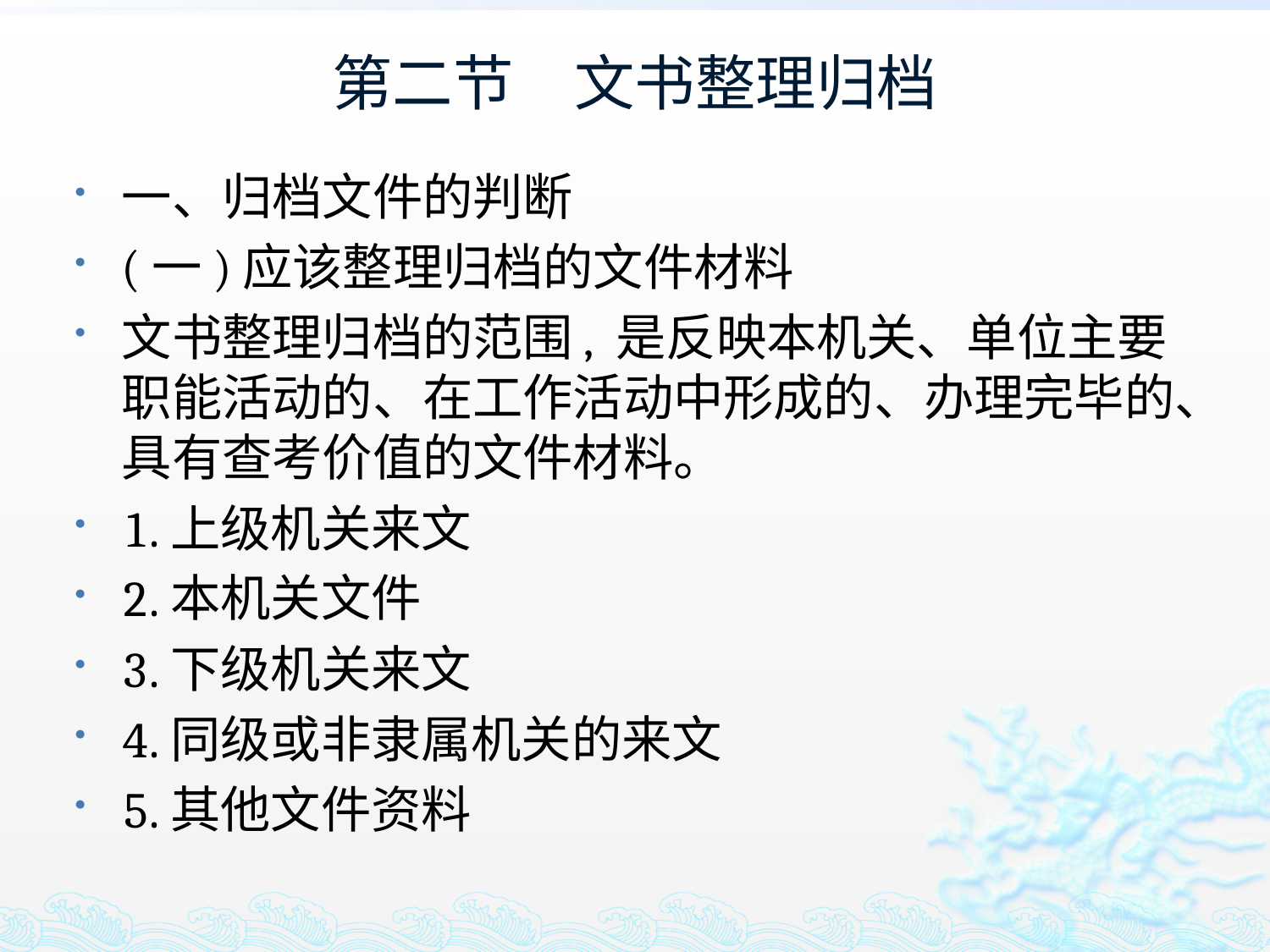

# 第二节　文书整理归档
一、归档文件的判断
(一)应该整理归档的文件材料
文书整理归档的范围, 是反映本机关、单位主要职能活动的、在工作活动中形成的、办理完毕的、具有查考价值的文件材料。
1.上级机关来文
2.本机关文件
3.下级机关来文
4.同级或非隶属机关的来文
5.其他文件资料